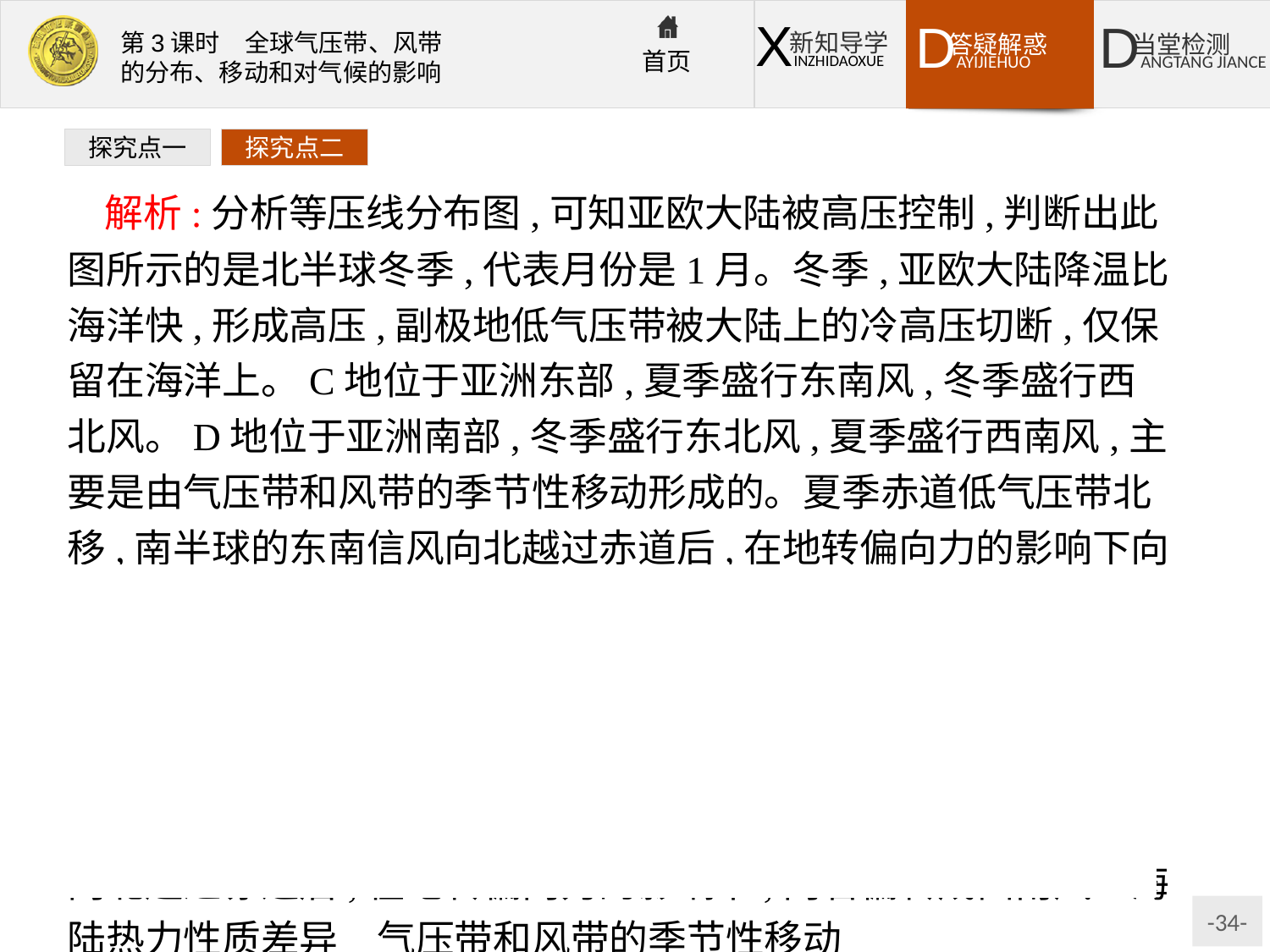

探究点一
探究点二
解析:分析等压线分布图,可知亚欧大陆被高压控制,判断出此图所示的是北半球冬季,代表月份是1月。冬季,亚欧大陆降温比海洋快,形成高压,副极地低气压带被大陆上的冷高压切断,仅保留在海洋上。C地位于亚洲东部,夏季盛行东南风,冬季盛行西北风。D地位于亚洲南部,冬季盛行东北风,夏季盛行西南风,主要是由气压带和风带的季节性移动形成的。夏季赤道低气压带北移,南半球的东南信风向北越过赤道后,在地转偏向力的影响下向右偏转成西南风。
答案:(1)1
(2)亚洲高压　冬季大陆降温比海洋快　副极地低气压带
(3)西北　东北
(4)西南　夏季,随着气压带、风带的北移,南半球的东南信风向北越过赤道后,在地转偏向力的影响下,向右偏转成西南风　海陆热力性质差异　气压带和风带的季节性移动